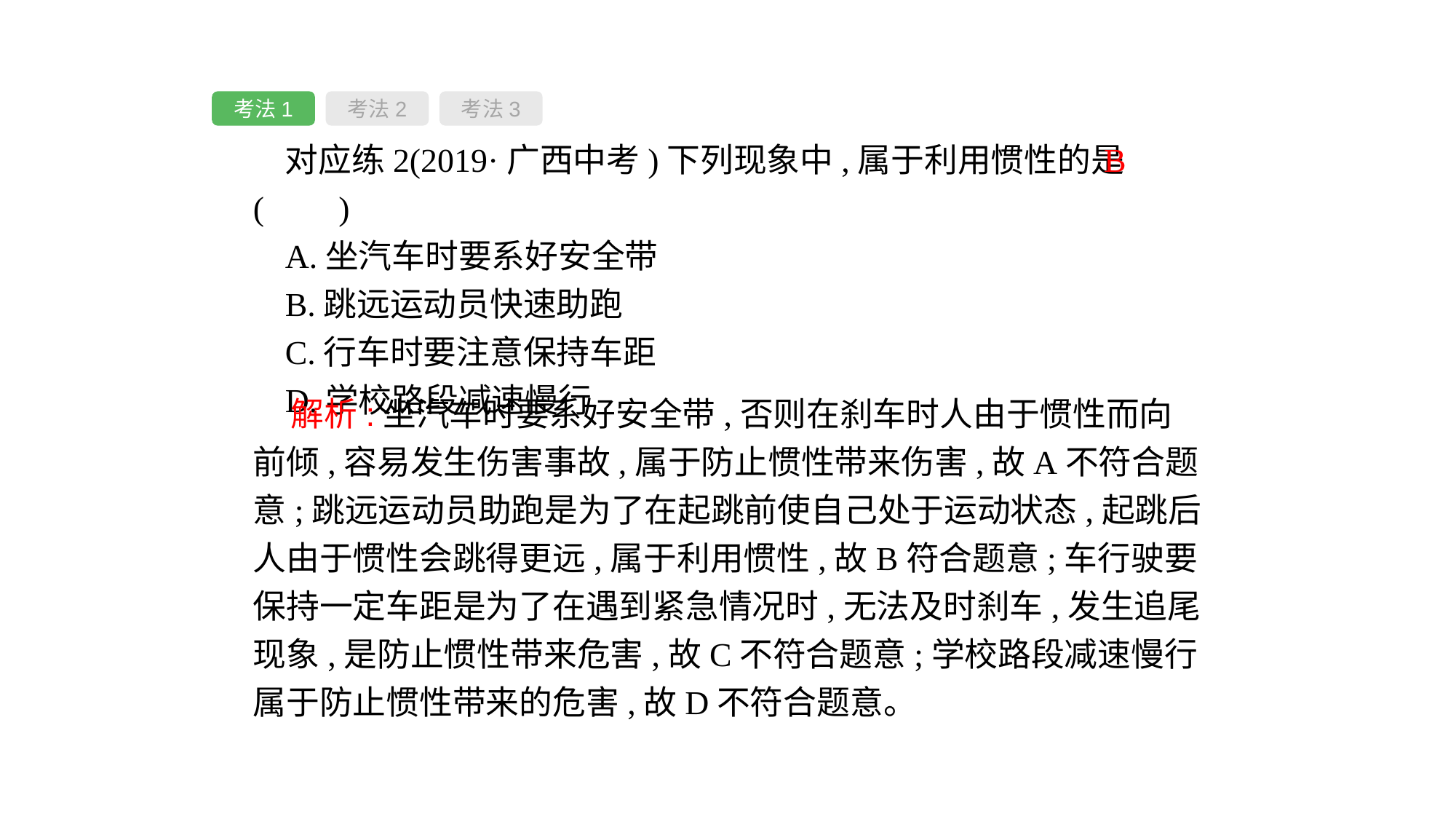

考法1
考法2
考法3
对应练2(2019·广西中考)下列现象中,属于利用惯性的是(   　)
A.坐汽车时要系好安全带
B.跳远运动员快速助跑
C.行车时要注意保持车距
D.学校路段减速慢行
B
    解析:坐汽车时要系好安全带,否则在刹车时人由于惯性而向前倾,容易发生伤害事故,属于防止惯性带来伤害,故A不符合题意;跳远运动员助跑是为了在起跳前使自己处于运动状态,起跳后人由于惯性会跳得更远,属于利用惯性,故B符合题意;车行驶要保持一定车距是为了在遇到紧急情况时,无法及时刹车,发生追尾现象,是防止惯性带来危害,故C不符合题意;学校路段减速慢行属于防止惯性带来的危害,故D不符合题意。